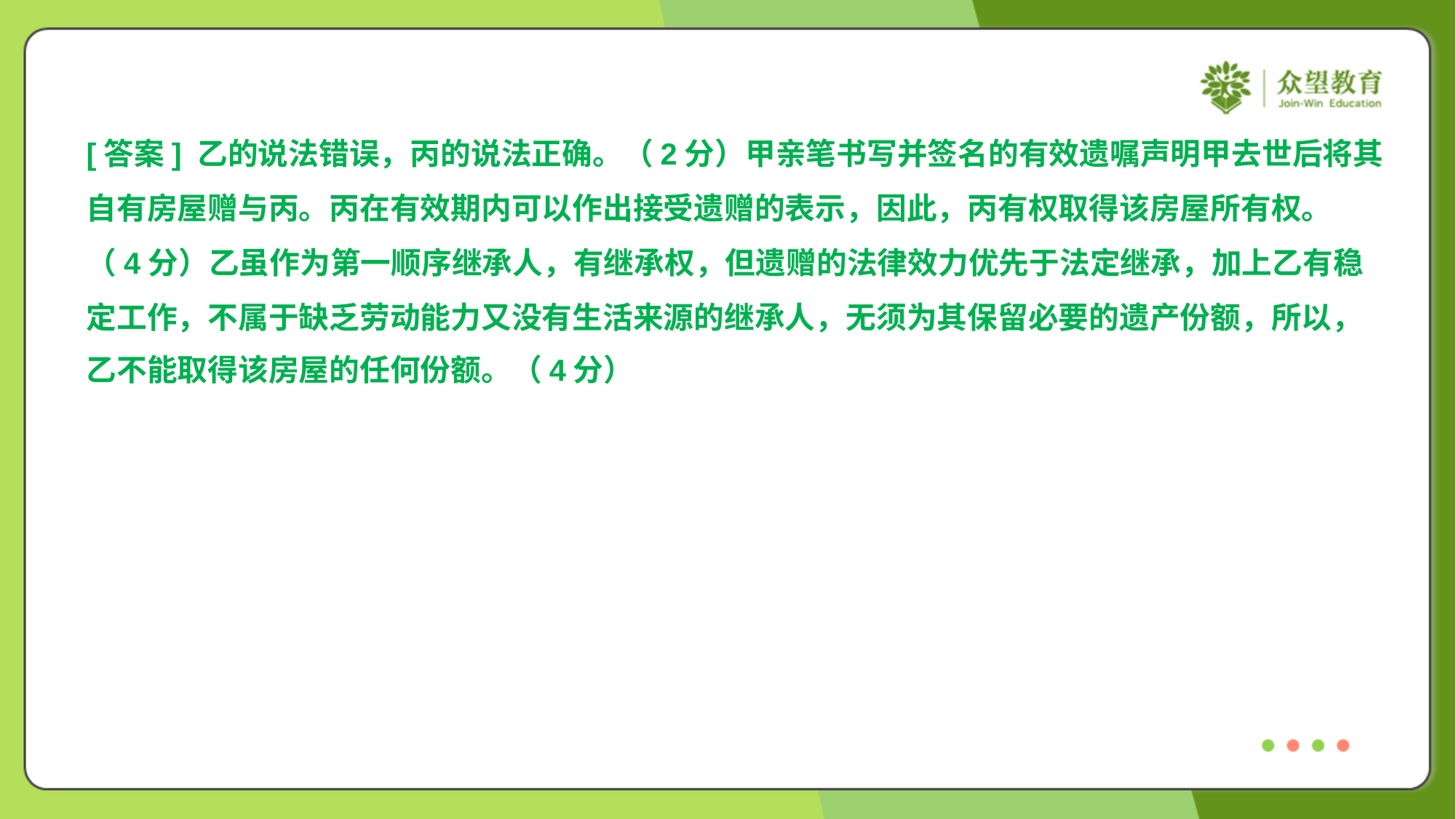

[答案] 乙的说法错误，丙的说法正确。（2分）甲亲笔书写并签名的有效遗嘱声明甲去世后将其
自有房屋赠与丙。丙在有效期内可以作出接受遗赠的表示，因此，丙有权取得该房屋所有权。
（4分）乙虽作为第一顺序继承人，有继承权，但遗赠的法律效力优先于法定继承，加上乙有稳
定工作，不属于缺乏劳动能力又没有生活来源的继承人，无须为其保留必要的遗产份额，所以，
乙不能取得该房屋的任何份额。（4分）